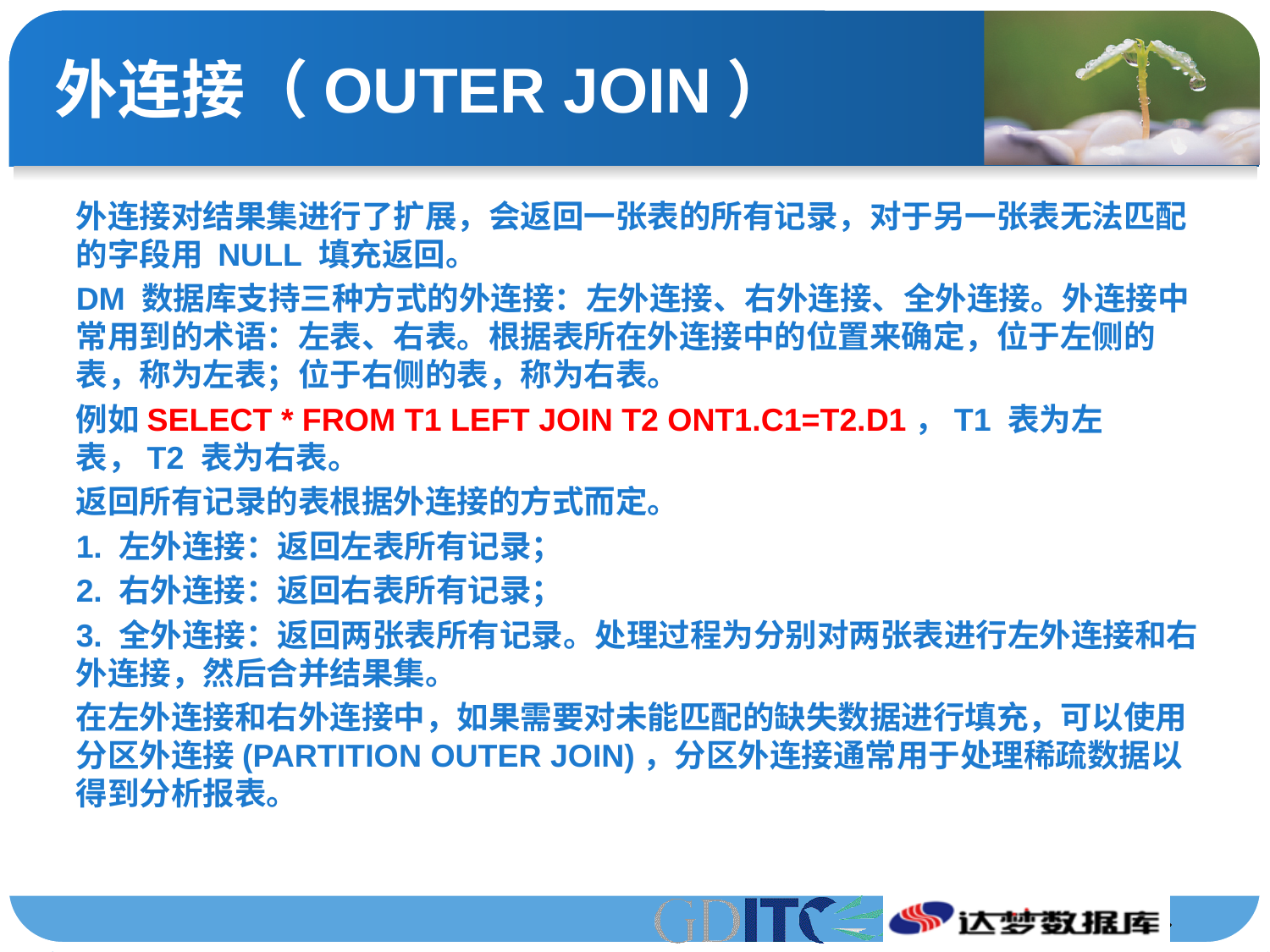

# 外连接（OUTER JOIN）
外连接对结果集进行了扩展，会返回一张表的所有记录，对于另一张表无法匹配的字段用 NULL 填充返回。
DM 数据库支持三种方式的外连接：左外连接、右外连接、全外连接。外连接中常用到的术语：左表、右表。根据表所在外连接中的位置来确定，位于左侧的表，称为左表；位于右侧的表，称为右表。
例如SELECT * FROM T1 LEFT JOIN T2 ONT1.C1=T2.D1，T1 表为左表，T2 表为右表。
返回所有记录的表根据外连接的方式而定。
1. 左外连接：返回左表所有记录；
2. 右外连接：返回右表所有记录；
3. 全外连接：返回两张表所有记录。处理过程为分别对两张表进行左外连接和右外连接，然后合并结果集。
在左外连接和右外连接中，如果需要对未能匹配的缺失数据进行填充，可以使用分区外连接(PARTITION OUTER JOIN)，分区外连接通常用于处理稀疏数据以得到分析报表。